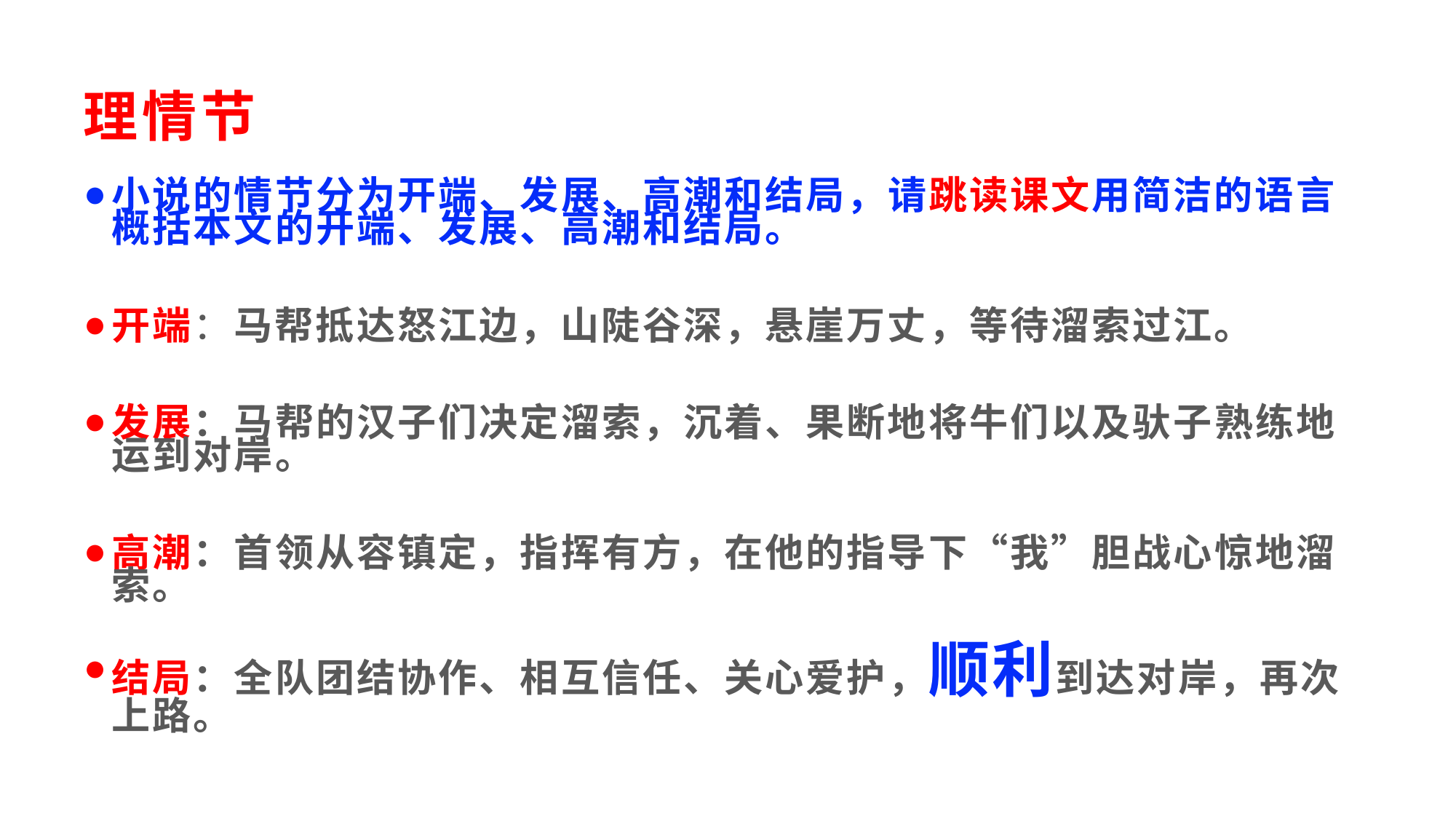

# 理情节
小说的情节分为开端、发展、高潮和结局，请跳读课文用简洁的语言概括本文的开端、发展、高潮和结局。

开端：马帮抵达怒江边，山陡谷深，悬崖万丈，等待溜索过江。

发展：马帮的汉子们决定溜索，沉着、果断地将牛们以及驮子熟练地运到对岸。

高潮：首领从容镇定，指挥有方，在他的指导下“我”胆战心惊地溜索。

结局：全队团结协作、相互信任、关心爱护，顺利到达对岸，再次上路。